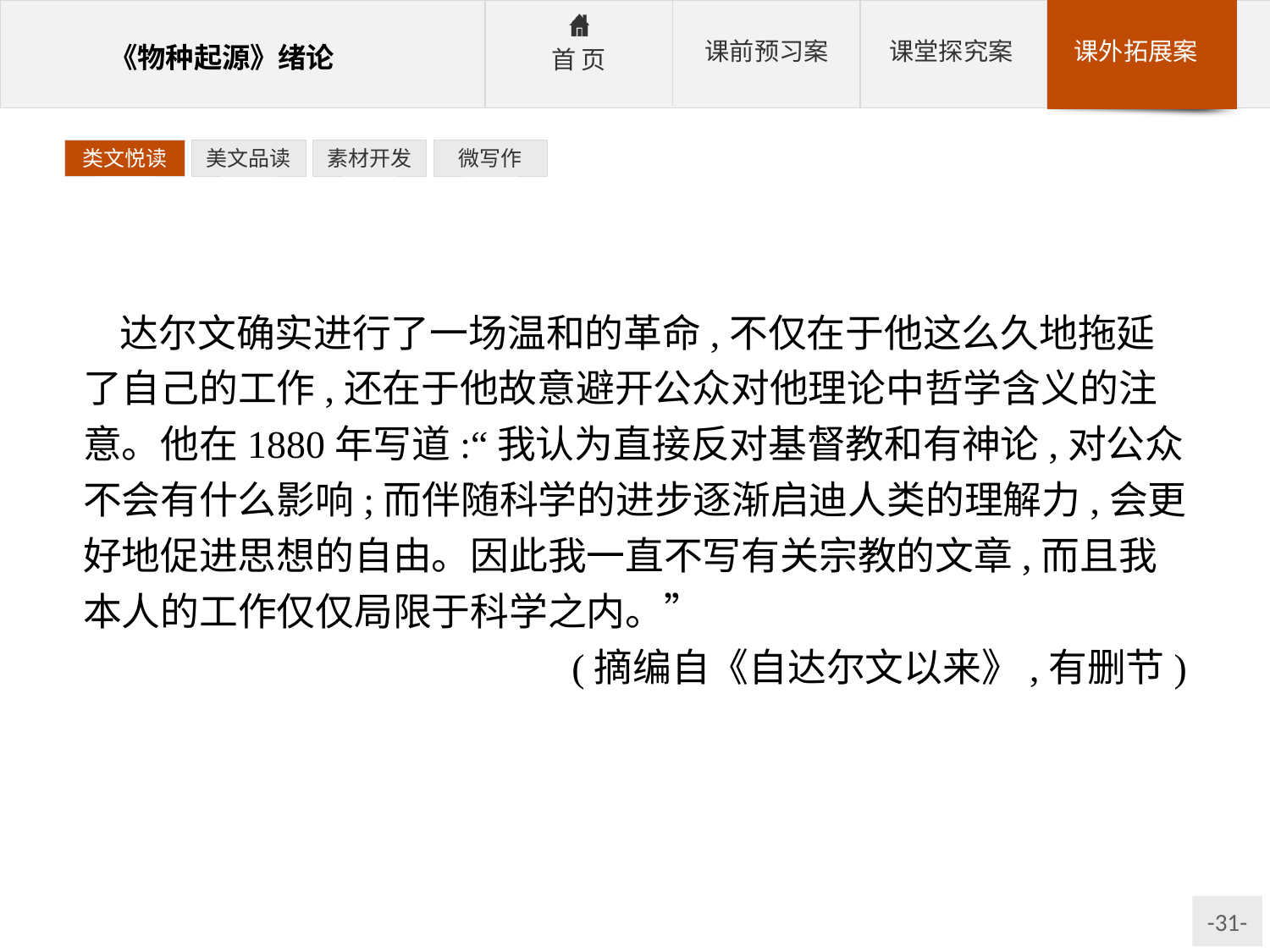

类文悦读
美文品读
素材开发
微写作
达尔文确实进行了一场温和的革命,不仅在于他这么久地拖延了自己的工作,还在于他故意避开公众对他理论中哲学含义的注意。他在1880年写道:“我认为直接反对基督教和有神论,对公众不会有什么影响;而伴随科学的进步逐渐启迪人类的理解力,会更好地促进思想的自由。因此我一直不写有关宗教的文章,而且我本人的工作仅仅局限于科学之内。”
(摘编自《自达尔文以来》,有删节)